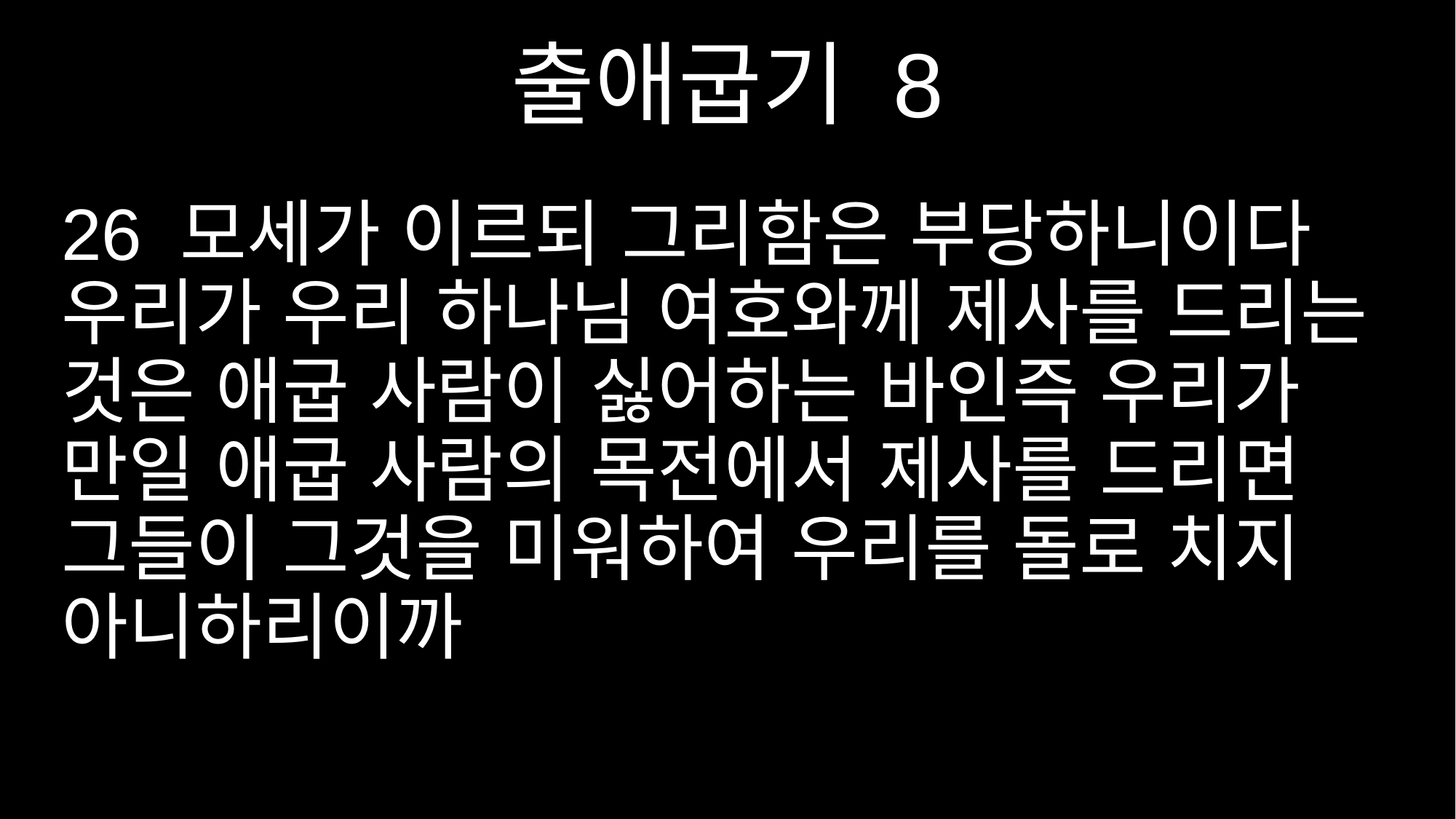

출애굽기 8
26 모세가 이르되 그리함은 부당하니이다 우리가 우리 하나님 여호와께 제사를 드리는 것은 애굽 사람이 싫어하는 바인즉 우리가 만일 애굽 사람의 목전에서 제사를 드리면 그들이 그것을 미워하여 우리를 돌로 치지 아니하리이까